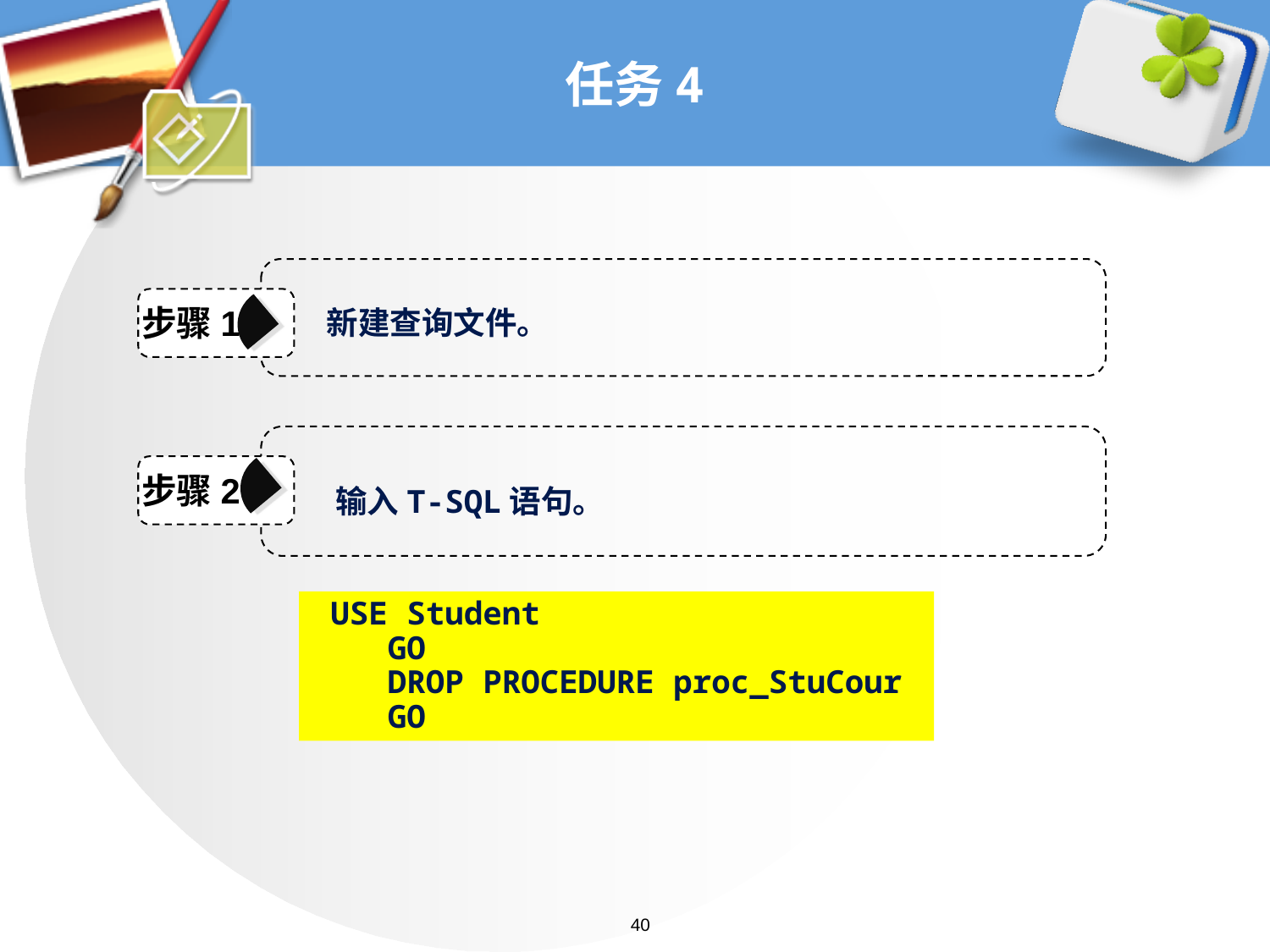

# 任务4

步骤1
新建查询文件。

输入T-SQL语句。
步骤2

 USE Student
    GO
    DROP PROCEDURE proc_StuCour
    GO
40